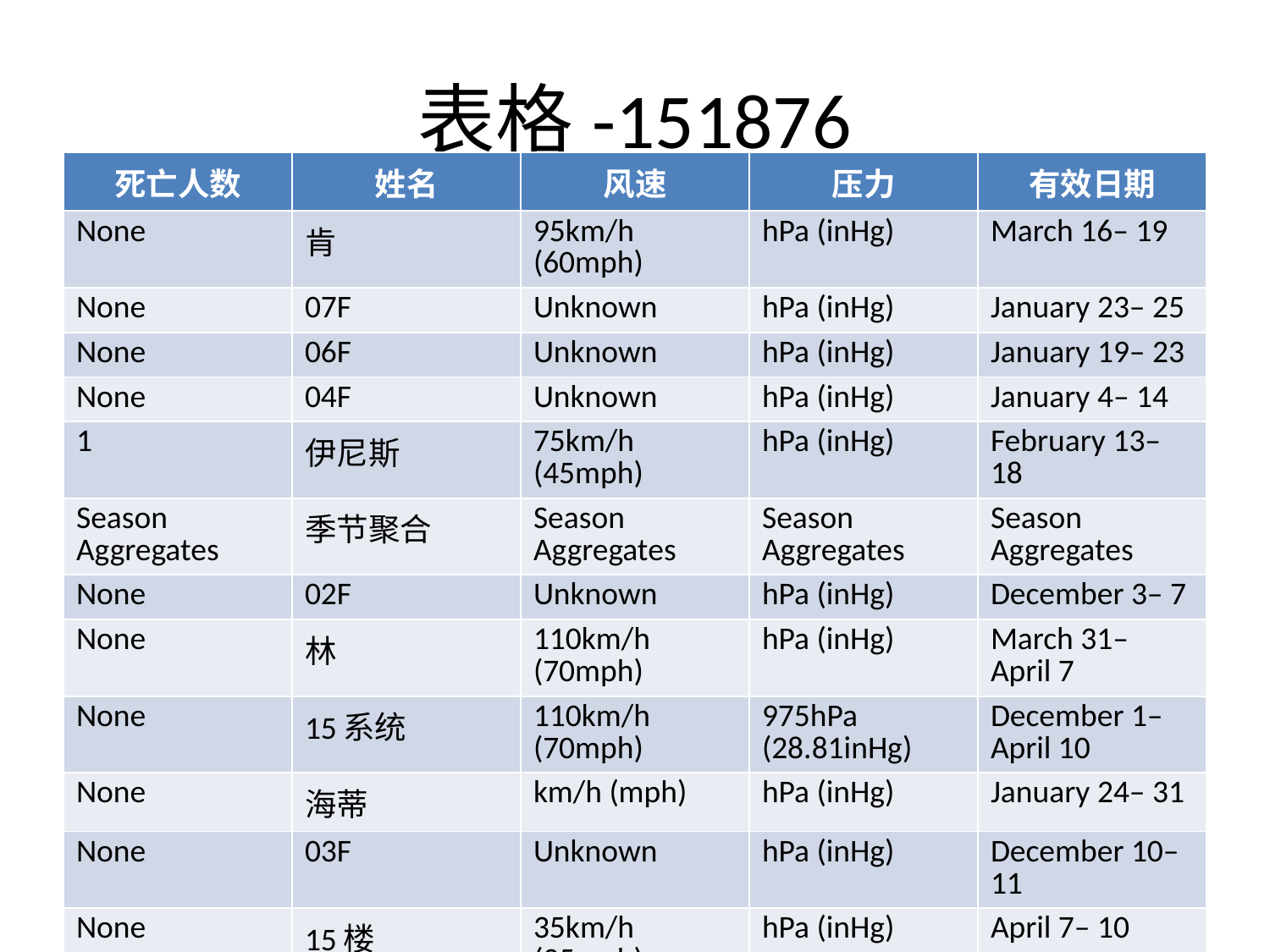

# 表格-151876
| 死亡人数 | 姓名 | 风速 | 压力 | 有效日期 |
| --- | --- | --- | --- | --- |
| None | 肯 | 95km/h (60mph) | hPa (inHg) | March 16– 19 |
| None | 07F | Unknown | hPa (inHg) | January 23– 25 |
| None | 06F | Unknown | hPa (inHg) | January 19– 23 |
| None | 04F | Unknown | hPa (inHg) | January 4– 14 |
| 1 | 伊尼斯 | 75km/h (45mph) | hPa (inHg) | February 13– 18 |
| Season Aggregates | 季节聚合 | Season Aggregates | Season Aggregates | Season Aggregates |
| None | 02F | Unknown | hPa (inHg) | December 3– 7 |
| None | 林 | 110km/h (70mph) | hPa (inHg) | March 31– April 7 |
| None | 15系统 | 110km/h (70mph) | 975hPa (28.81inHg) | December 1– April 10 |
| None | 海蒂 | km/h (mph) | hPa (inHg) | January 24– 31 |
| None | 03F | Unknown | hPa (inHg) | December 10– 11 |
| None | 15楼 | 35km/h (25mph) | hPa (inHg) | April 7– 10 |
| None | 05F | Unknown | hPa (inHg) | January 11– 14 |
| Unknown | 09F | 55km/h (35mph) | hPa (inHg) | February 1– 5 |
| None | 碧玉 | 100km/h (60mph) | hPa (inHg) | March 24– 30 |
| Unknown | 乔尼 | 95km/h (60mph) | hPa (inHg) | March 10– 14 |
| None | 01F | Unknown | hPa (inHg) | December 1– 2 |